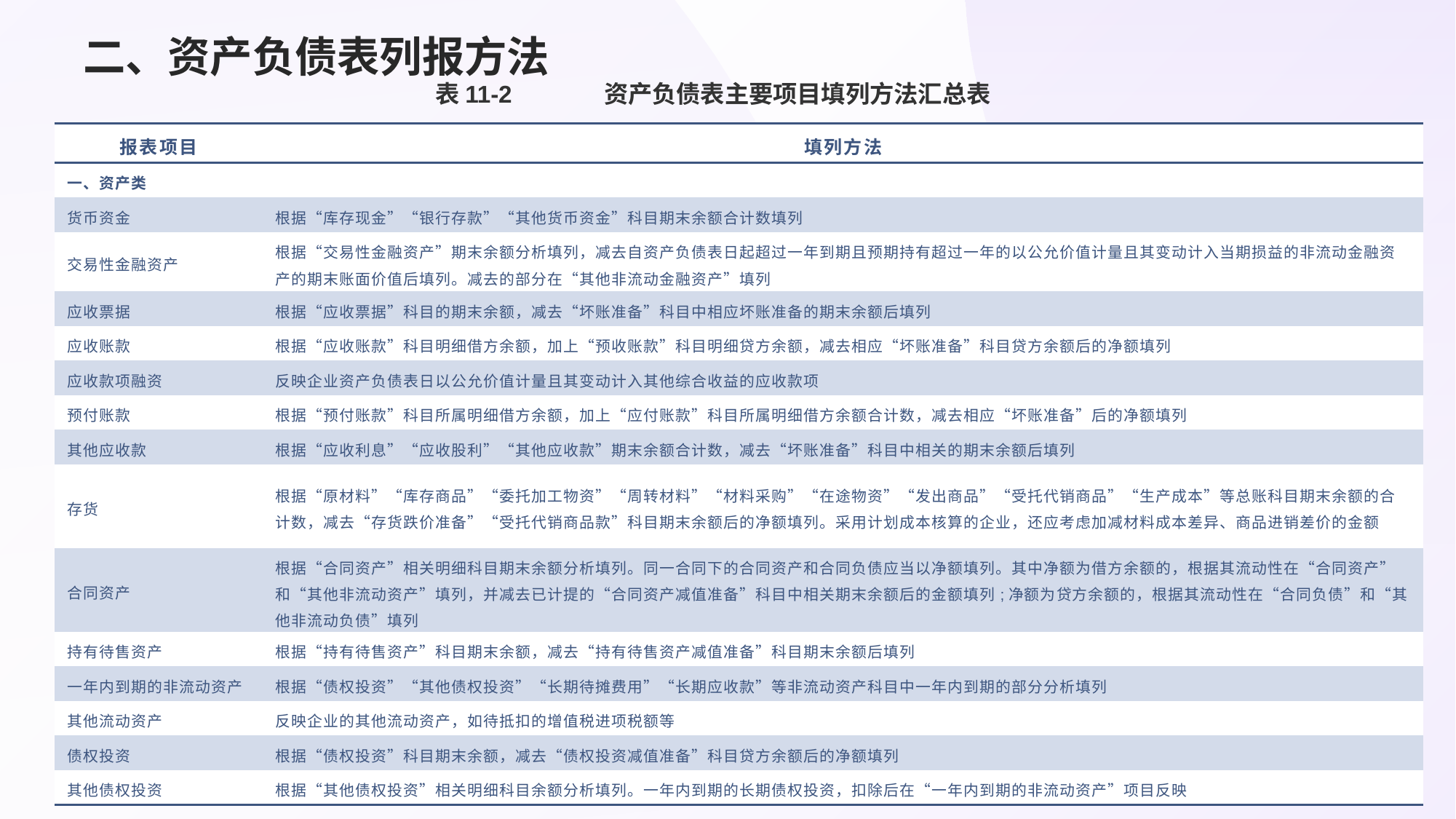

表11-2	        资产负债表主要项目填列方法汇总表
# 二、资产负债表列报方法
表11-2	        资产负债表主要项目填列方法汇总表
| 报表项目 | 填列方法 |
| --- | --- |
| 一、资产类 |  |
| 货币资金 | 根据“库存现金”“银行存款”“其他货币资金”科目期末余额合计数填列 |
| 交易性金融资产 | 根据“交易性金融资产”期末余额分析填列，减去自资产负债表日起超过一年到期且预期持有超过一年的以公允价值计量且其变动计入当期损益的非流动金融资产的期末账面价值后填列。减去的部分在“其他非流动金融资产”填列 |
| 应收票据 | 根据“应收票据”科目的期末余额，减去“坏账准备”科目中相应坏账准备的期末余额后填列 |
| 应收账款 | 根据“应收账款”科目明细借方余额，加上“预收账款”科目明细贷方余额，减去相应“坏账准备”科目贷方余额后的净额填列 |
| 应收款项融资 | 反映企业资产负债表日以公允价值计量且其变动计入其他综合收益的应收款项 |
| 预付账款 | 根据“预付账款”科目所属明细借方余额，加上“应付账款”科目所属明细借方余额合计数，减去相应“坏账准备”后的净额填列 |
| 其他应收款 | 根据“应收利息”“应收股利”“其他应收款”期末余额合计数，减去“坏账准备”科目中相关的期末余额后填列 |
| 存货 | 根据“原材料”“库存商品”“委托加工物资”“周转材料”“材料采购”“在途物资”“发出商品”“受托代销商品”“生产成本”等总账科目期末余额的合计数，减去“存货跌价准备”“受托代销商品款”科目期末余额后的净额填列。采用计划成本核算的企业，还应考虑加减材料成本差异、商品进销差价的金额 |
| 合同资产 | 根据“合同资产”相关明细科目期末余额分析填列。同一合同下的合同资产和合同负债应当以净额填列。其中净额为借方余额的，根据其流动性在“合同资产”和“其他非流动资产”填列，并减去已计提的“合同资产减值准备”科目中相关期末余额后的金额填列;净额为贷方余额的，根据其流动性在“合同负债”和“其他非流动负债”填列 |
| 持有待售资产 | 根据“持有待售资产”科目期末余额，减去“持有待售资产减值准备”科目期末余额后填列 |
| 一年内到期的非流动资产 | 根据“债权投资”“其他债权投资”“长期待摊费用”“长期应收款”等非流动资产科目中一年内到期的部分分析填列 |
| 其他流动资产 | 反映企业的其他流动资产，如待抵扣的增值税进项税额等 |
| 债权投资 | 根据“债权投资”科目期末余额，减去“债权投资减值准备”科目贷方余额后的净额填列 |
| 其他债权投资 | 根据“其他债权投资”相关明细科目余额分析填列。一年内到期的长期债权投资，扣除后在“一年内到期的非流动资产”项目反映 |